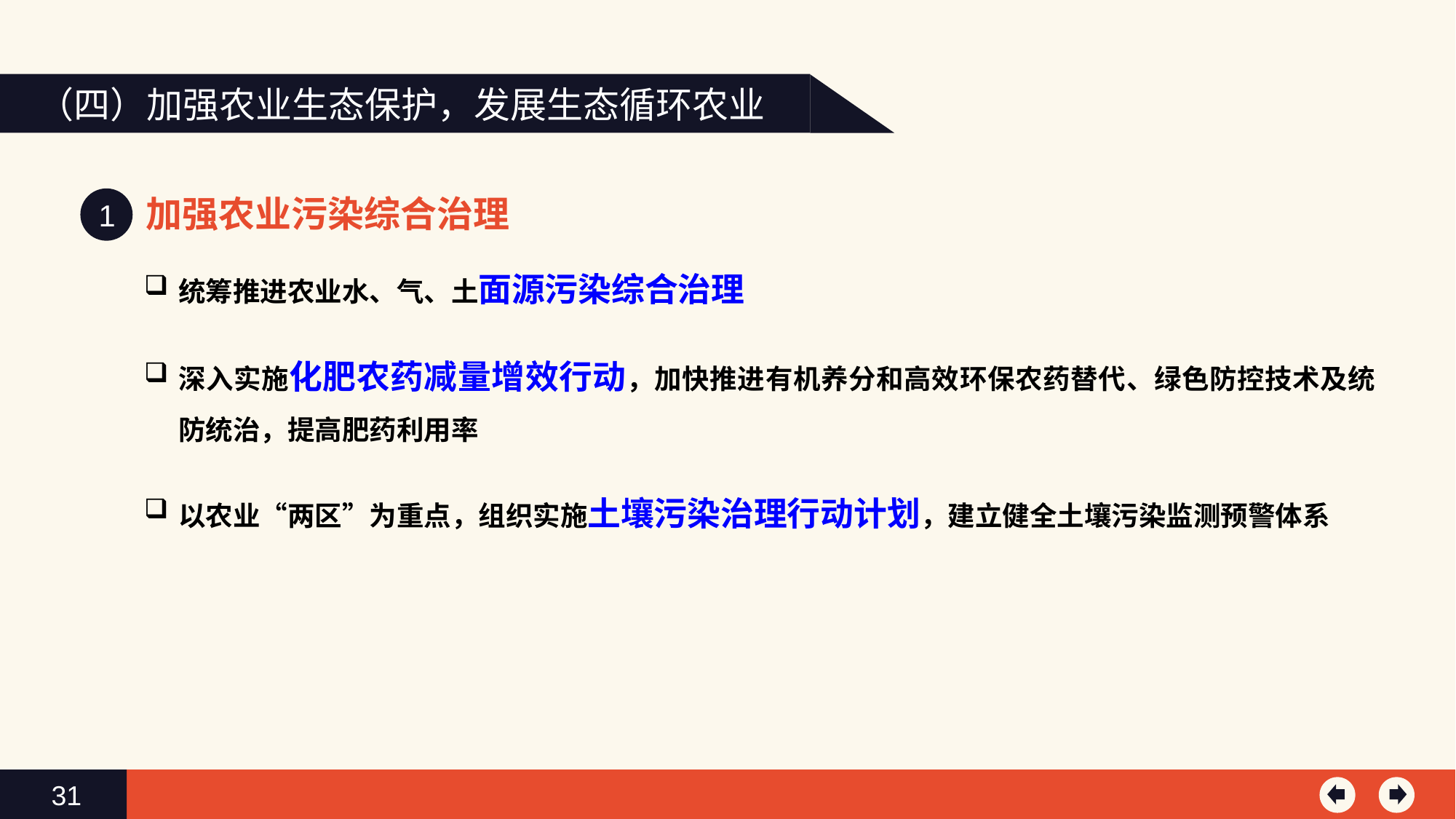

（四）加强农业生态保护，发展生态循环农业
加强农业污染综合治理
1
统筹推进农业水、气、土面源污染综合治理
深入实施化肥农药减量增效行动，加快推进有机养分和高效环保农药替代、绿色防控技术及统防统治，提高肥药利用率
以农业“两区”为重点，组织实施土壤污染治理行动计划，建立健全土壤污染监测预警体系
31